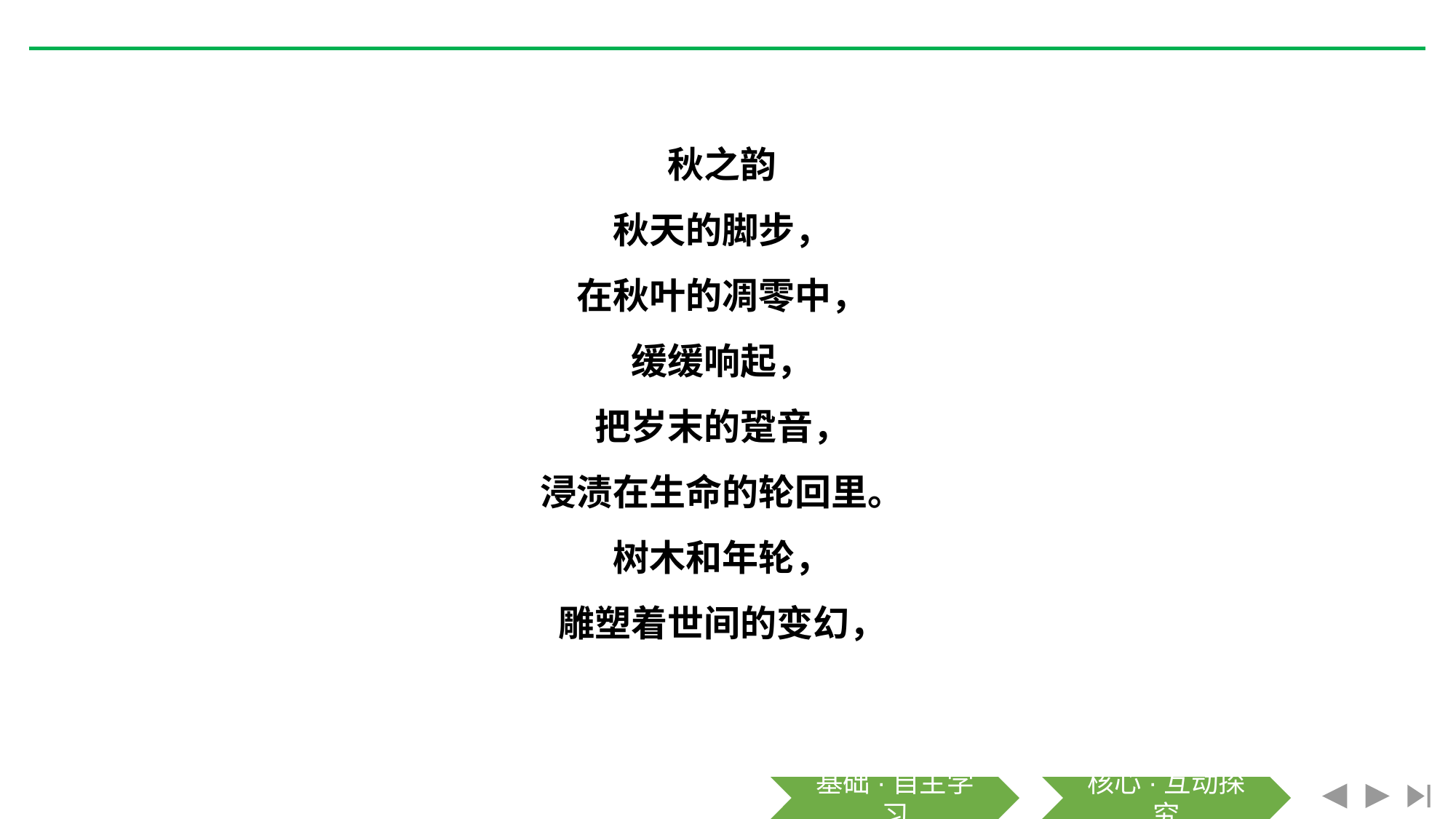

秋之韵
秋天的脚步，
在秋叶的凋零中，
缓缓响起，
把岁末的跫音，
浸渍在生命的轮回里。
树木和年轮，
雕塑着世间的变幻，